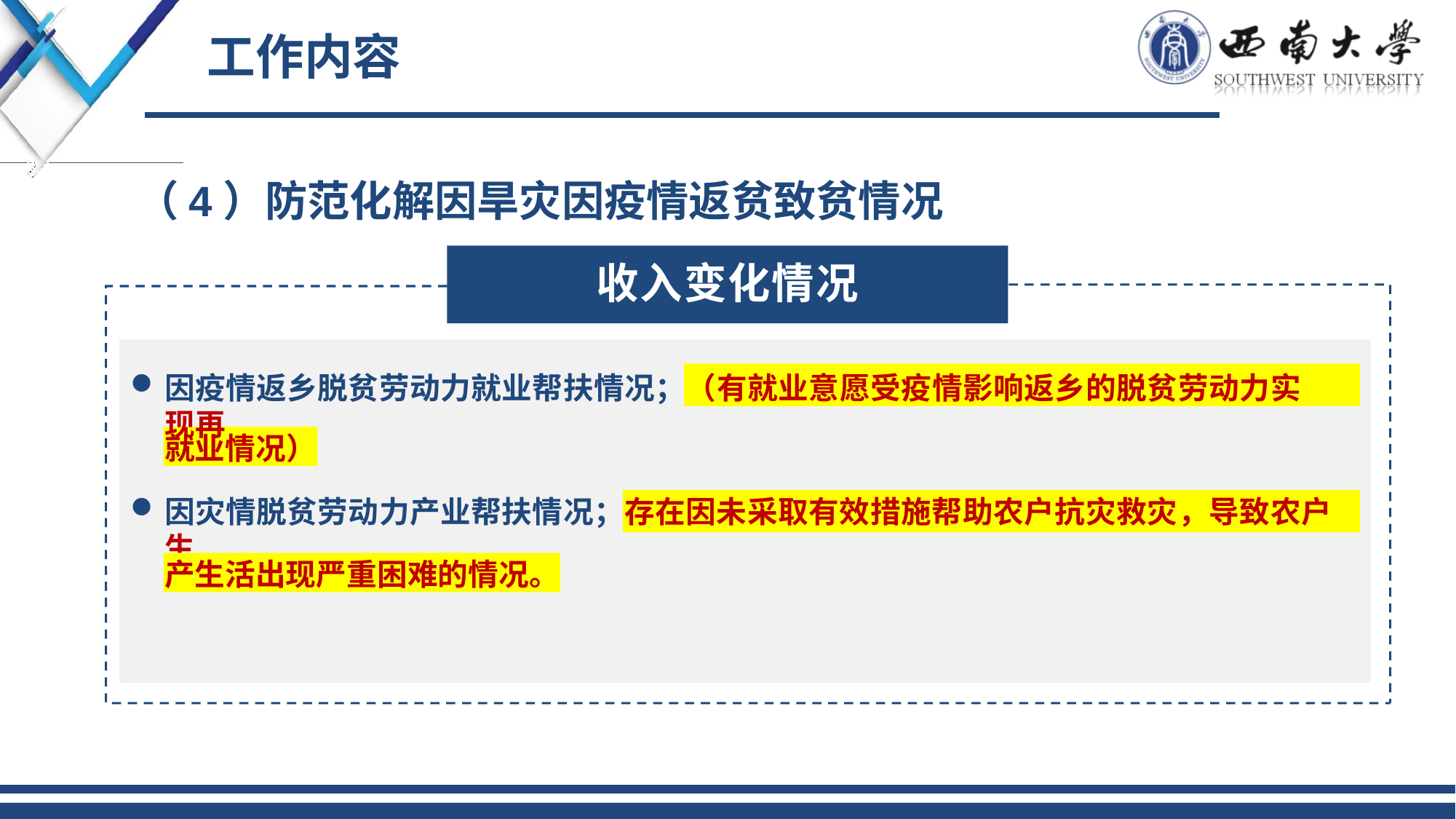

# 工作内容

（4）防范化解因旱灾因疫情返贫致贫情况
收入变化情况

因疫情返乡脱贫劳动力就业帮扶情况；（有就业意愿受疫情影响返乡的脱贫劳动力实现再

就业情况）

因灾情脱贫劳动力产业帮扶情况；存在因未采取有效措施帮助农户抗灾救灾，导致农户生
产生活出现严重困难的情况。